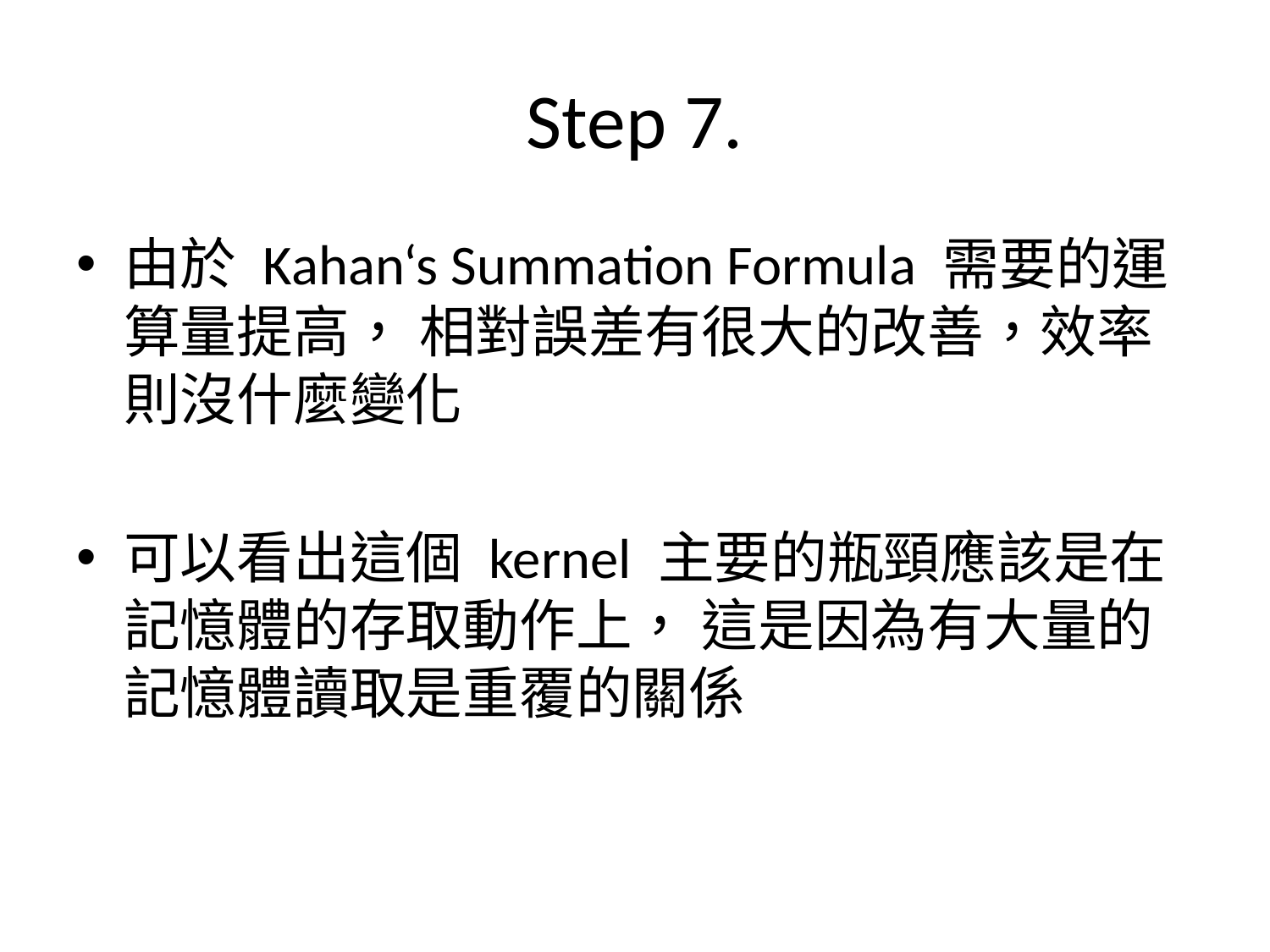

# Step 7.
由於 Kahan‘s Summation Formula 需要的運算量提高， 相對誤差有很大的改善，效率則沒什麼變化

可以看出這個 kernel 主要的瓶頸應該是在記憶體的存取動作上， 這是因為有大量的記憶體讀取是重覆的關係